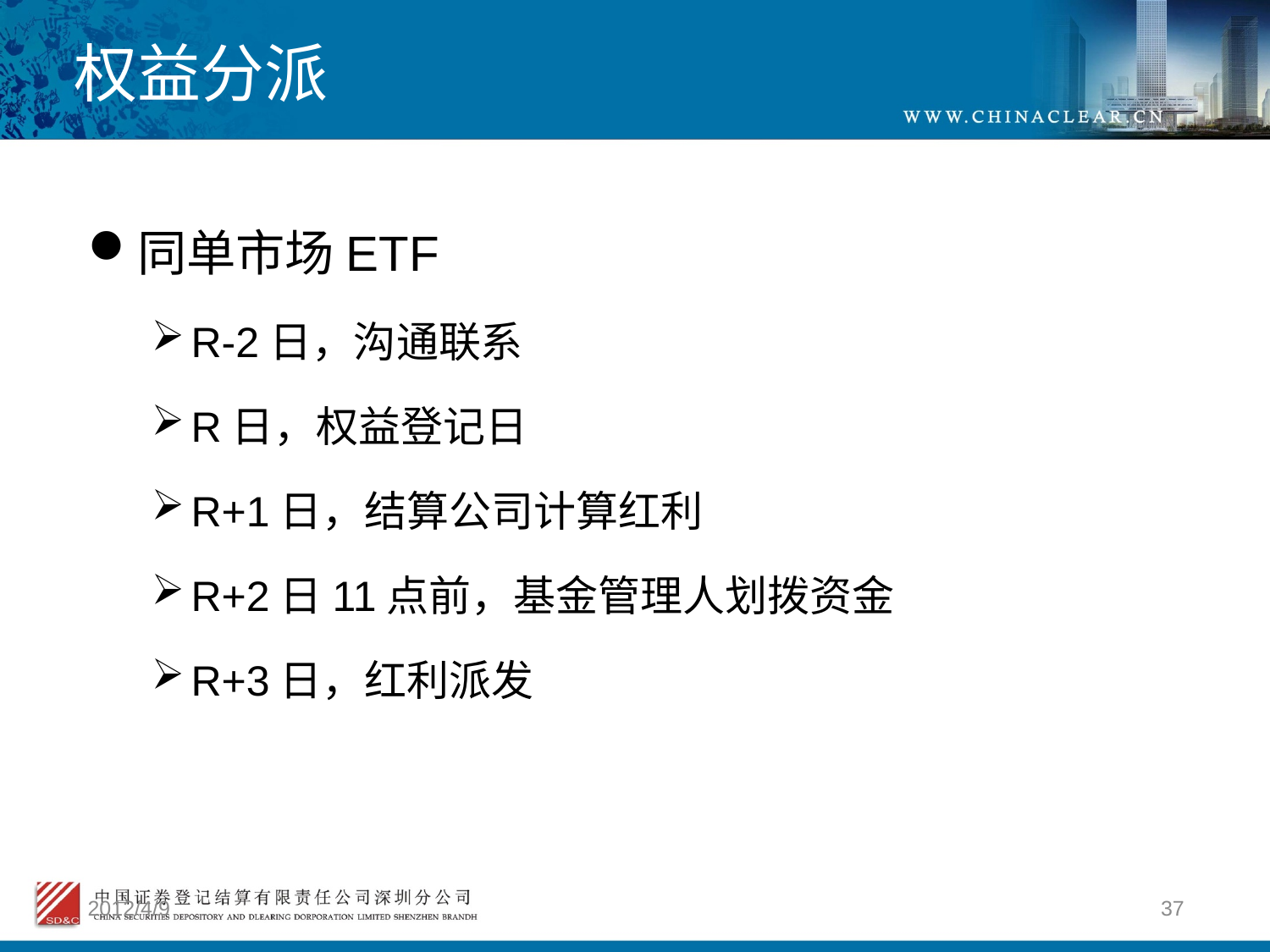

# 权益分派
同单市场ETF
R-2日，沟通联系
R日，权益登记日
R+1日，结算公司计算红利
R+2日11点前，基金管理人划拨资金
R+3日，红利派发

2012/4/9
37